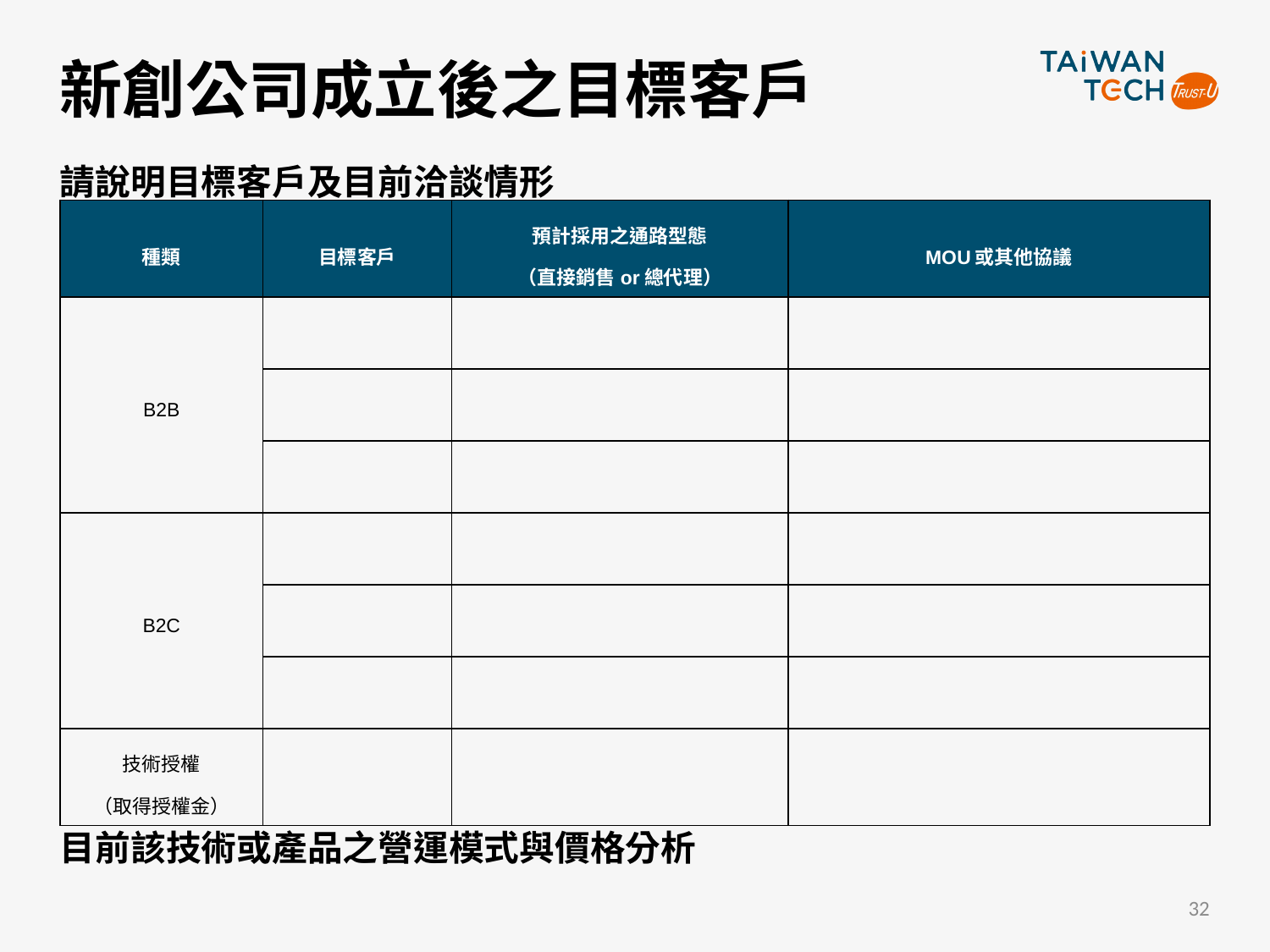

# 新創公司成立後之目標客戶
請說明目標客戶及目前洽談情形

| 種類 | 目標客戶 | 預計採用之通路型態 （直接銷售or總代理） | MOU或其他協議 |
| --- | --- | --- | --- |
| B2B |  |  |  |
|  |  |  |  |
|  |  |  |  |
| B2C |  |  |  |
|  |  |  |  |
|  |  |  |  |
| 技術授權 （取得授權金） |  |  |  |
目前該技術或產品之營運模式與價格分析

32